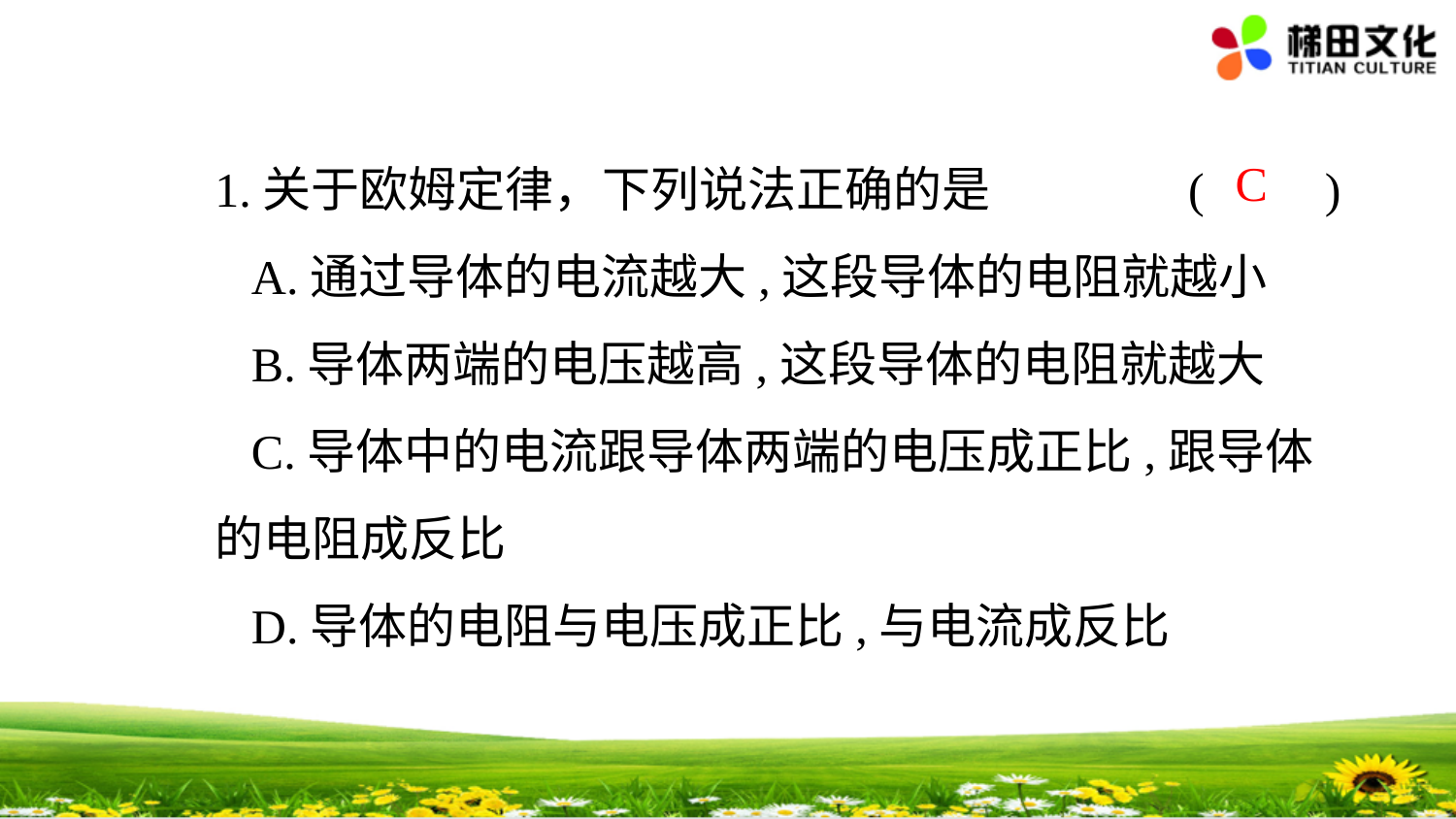

1.关于欧姆定律，下列说法正确的是                 (　　)
   A.通过导体的电流越大,这段导体的电阻就越小
   B.导体两端的电压越高,这段导体的电阻就越大
   C.导体中的电流跟导体两端的电压成正比,跟导体的电阻成反比
   D.导体的电阻与电压成正比,与电流成反比
C